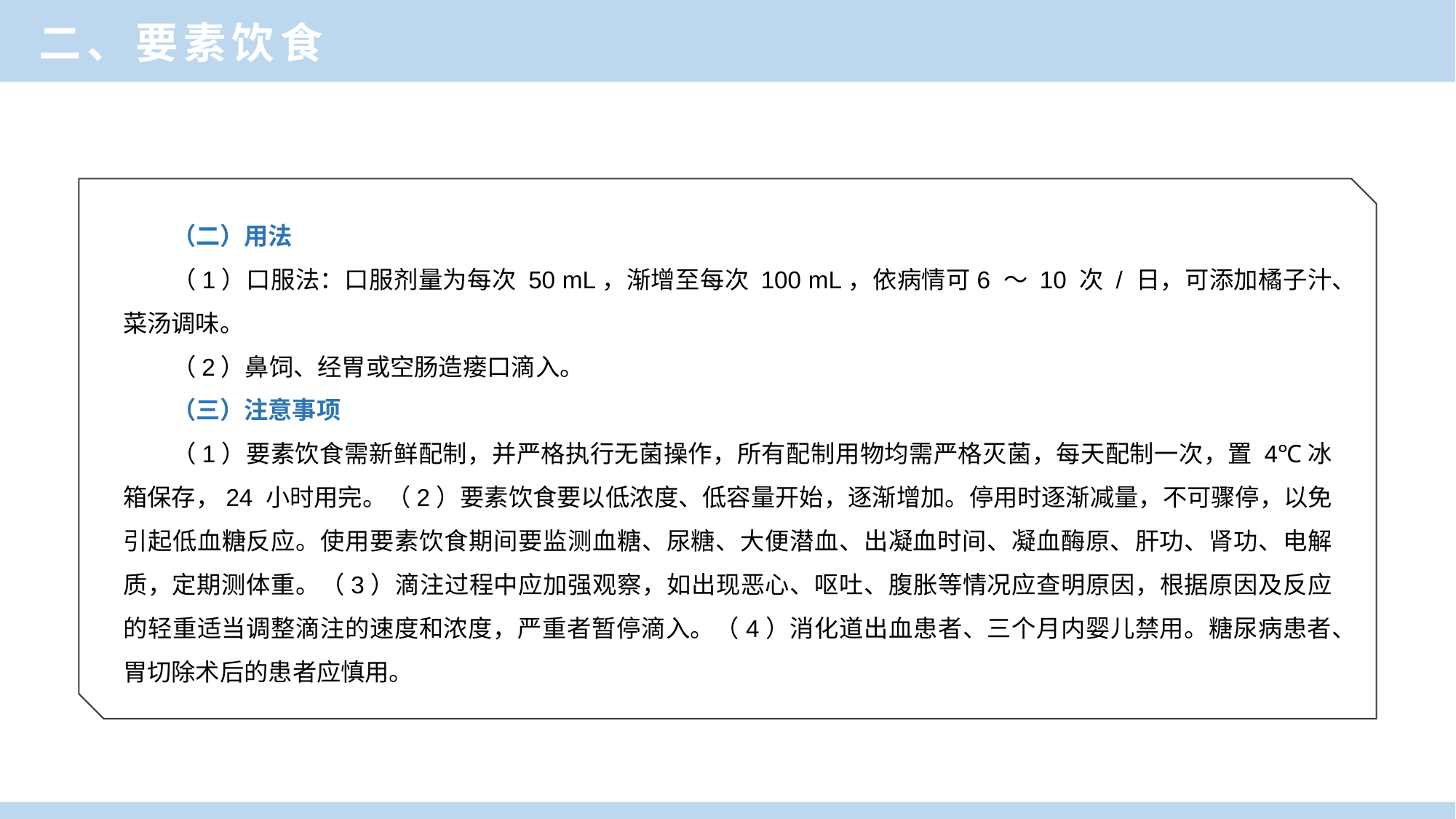

二、要素饮食

（二）用法
（1）口服法：口服剂量为每次 50 mL，渐增至每次 100 mL，依病情可6 ～ 10 次 / 日，可添加橘子汁、菜汤调味。
（2）鼻饲、经胃或空肠造瘘口滴入。
（三）注意事项
（1）要素饮食需新鲜配制，并严格执行无菌操作，所有配制用物均需严格灭菌，每天配制一次，置 4℃冰箱保存，24 小时用完。（2）要素饮食要以低浓度、低容量开始，逐渐增加。停用时逐渐减量，不可骤停，以免引起低血糖反应。使用要素饮食期间要监测血糖、尿糖、大便潜血、出凝血时间、凝血酶原、肝功、肾功、电解质，定期测体重。（3）滴注过程中应加强观察，如出现恶心、呕吐、腹胀等情况应查明原因，根据原因及反应的轻重适当调整滴注的速度和浓度，严重者暂停滴入。（4）消化道出血患者、三个月内婴儿禁用。糖尿病患者、胃切除术后的患者应慎用。